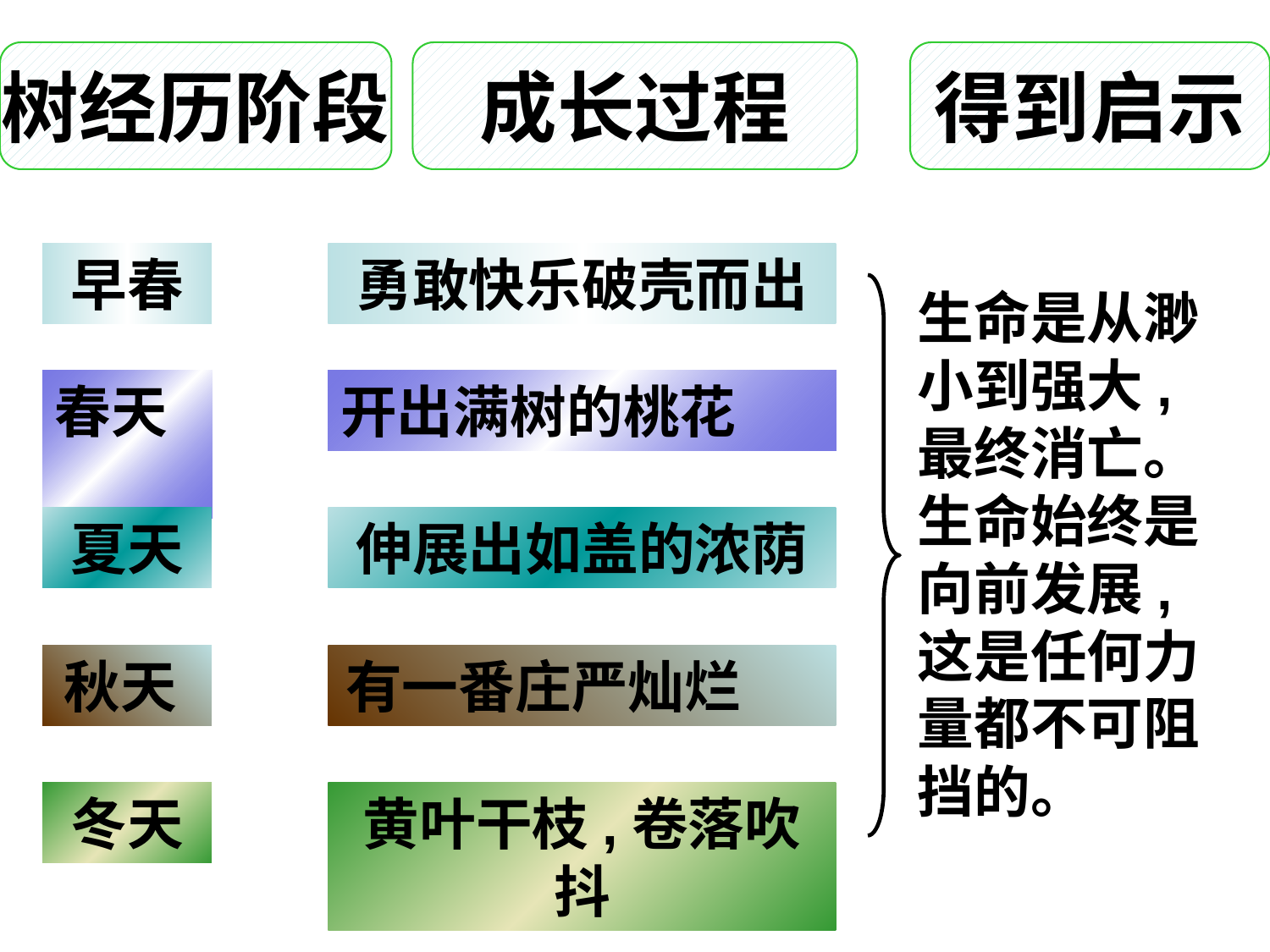

树经历阶段
成长过程
得到启示
早春
勇敢快乐破壳而出

生命是从渺小到强大,最终消亡。生命始终是向前发展, 这是任何力量都不可阻挡的。
春天
开出满树的桃花
夏天
伸展出如盖的浓荫
秋天
有一番庄严灿烂
冬天
黄叶干枝,卷落吹抖